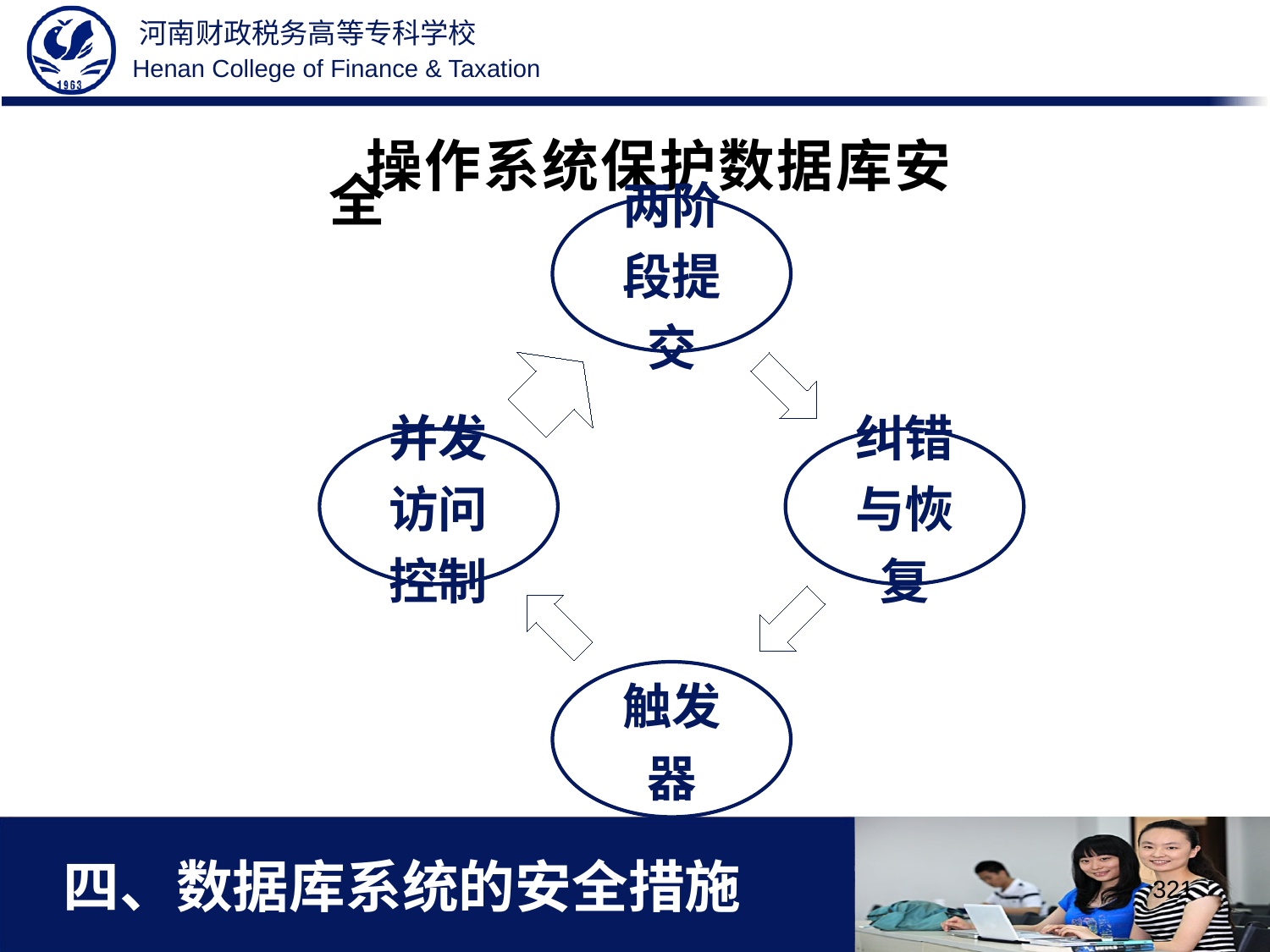

操作系统保护数据库安全
两阶段提交
纠错与恢复
触发器
并发访问控制
# 四、数据库系统的安全措施
321